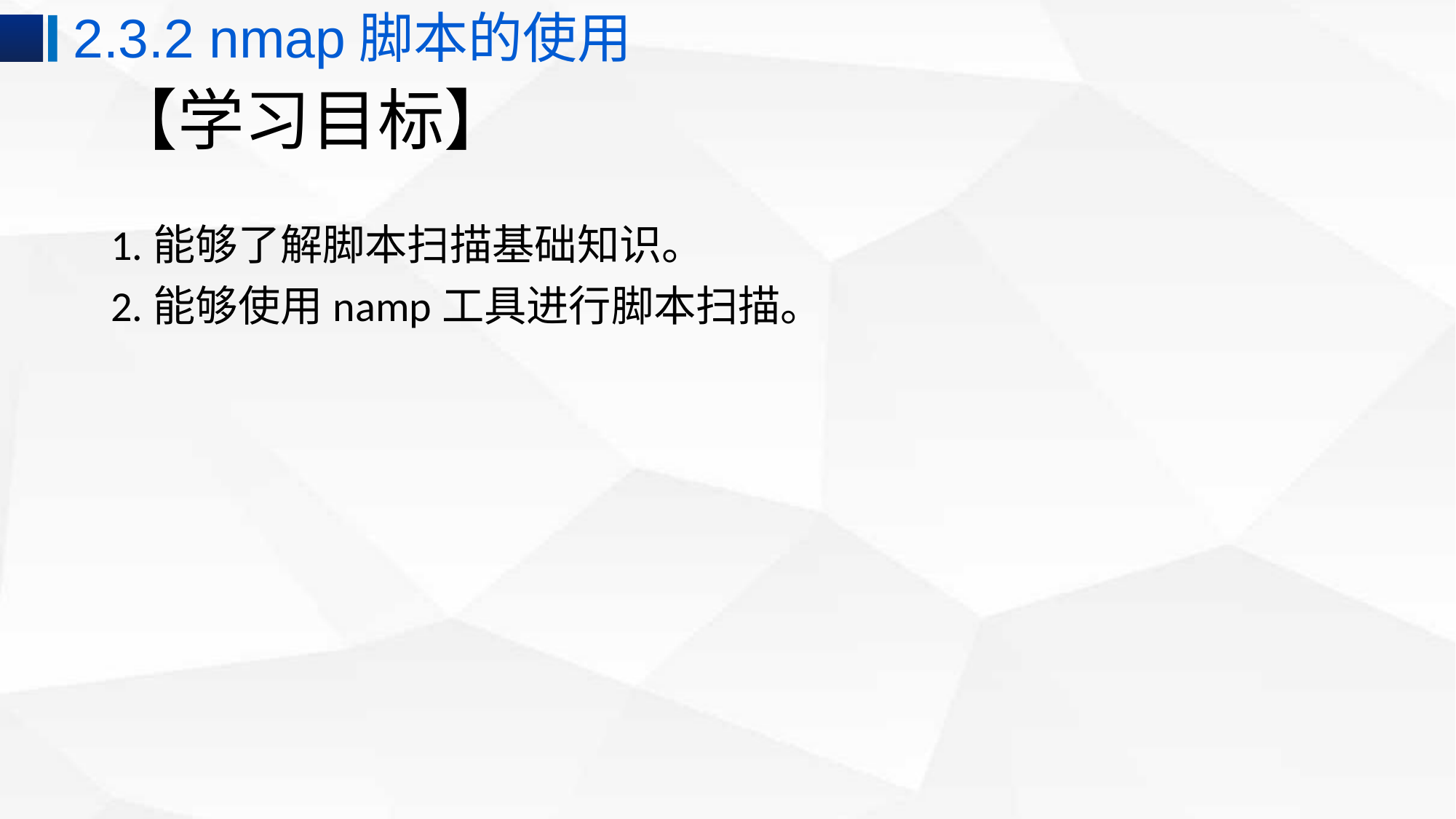

2.3.2 nmap脚本的使用

# 【学习目标】
1.能够了解脚本扫描基础知识。
2.能够使用namp工具进行脚本扫描。